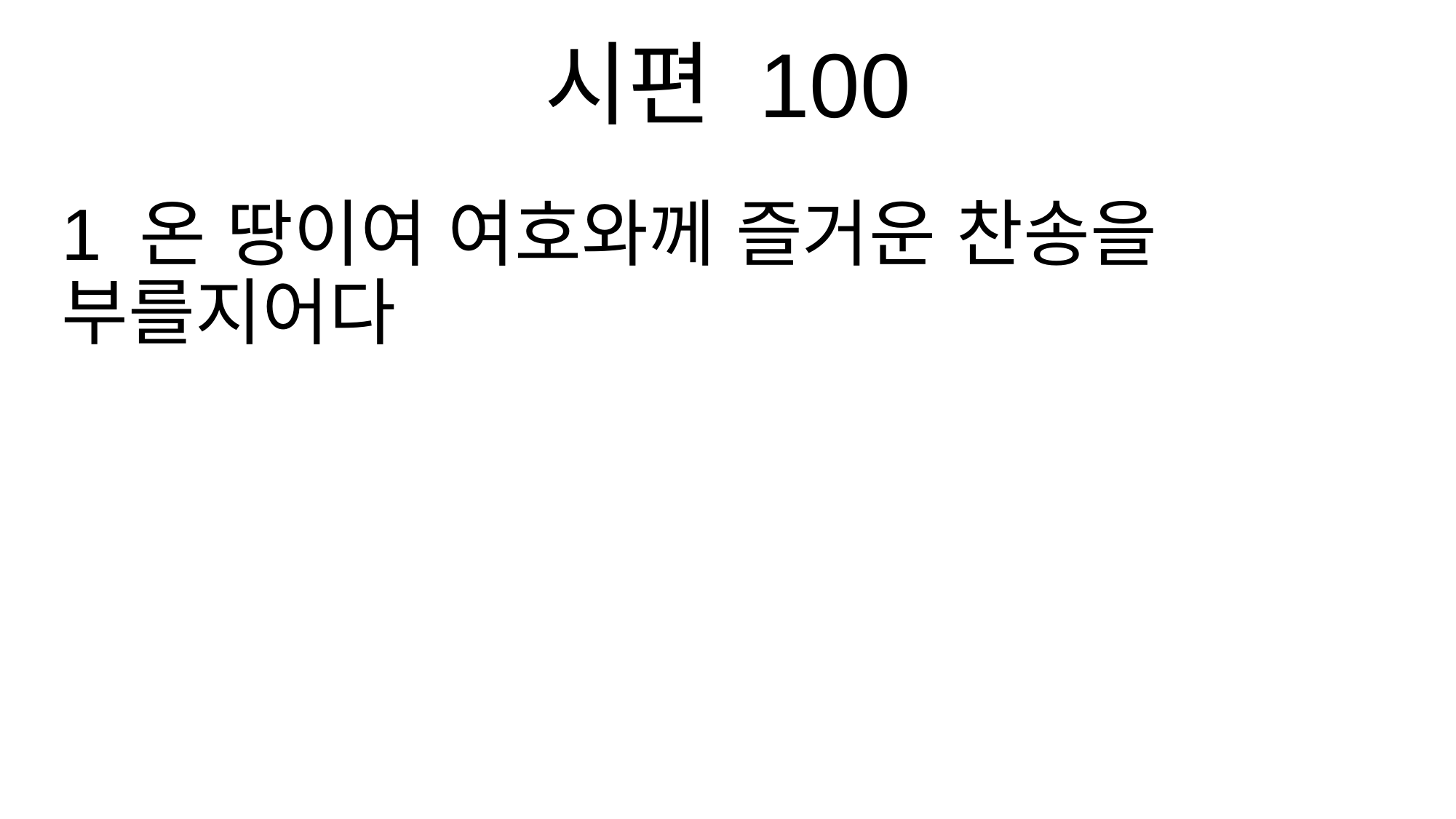

시편 100
1 온 땅이여 여호와께 즐거운 찬송을 부를지어다